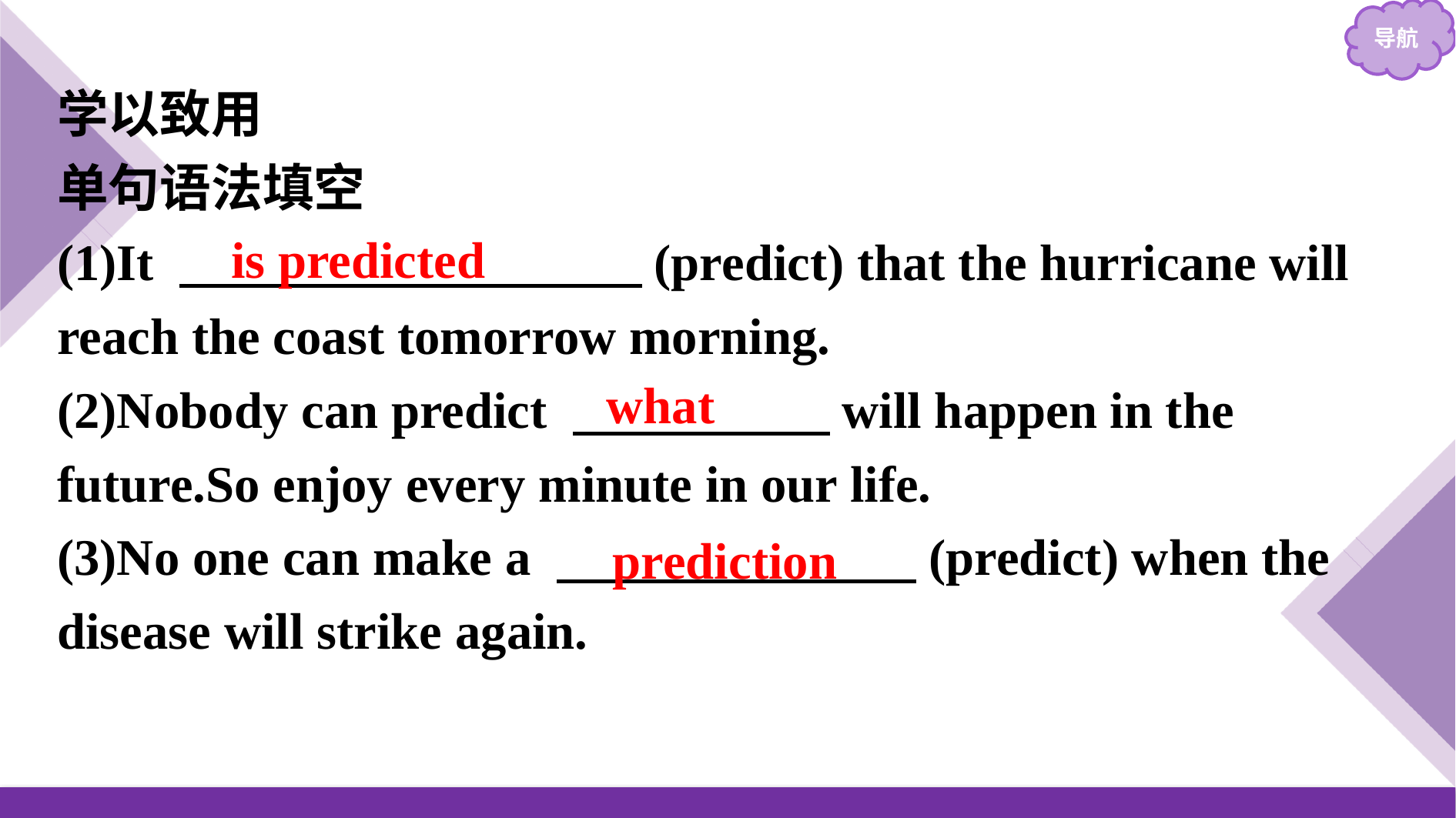

学以致用
单句语法填空
(1)It 　　　　　　　　　(predict) that the hurricane will reach the coast tomorrow morning.
(2)Nobody can predict 　　　　　will happen in the future.So enjoy every minute in our life.
(3)No one can make a 　　　　　　　(predict) when the disease will strike again.
is predicted
what
prediction